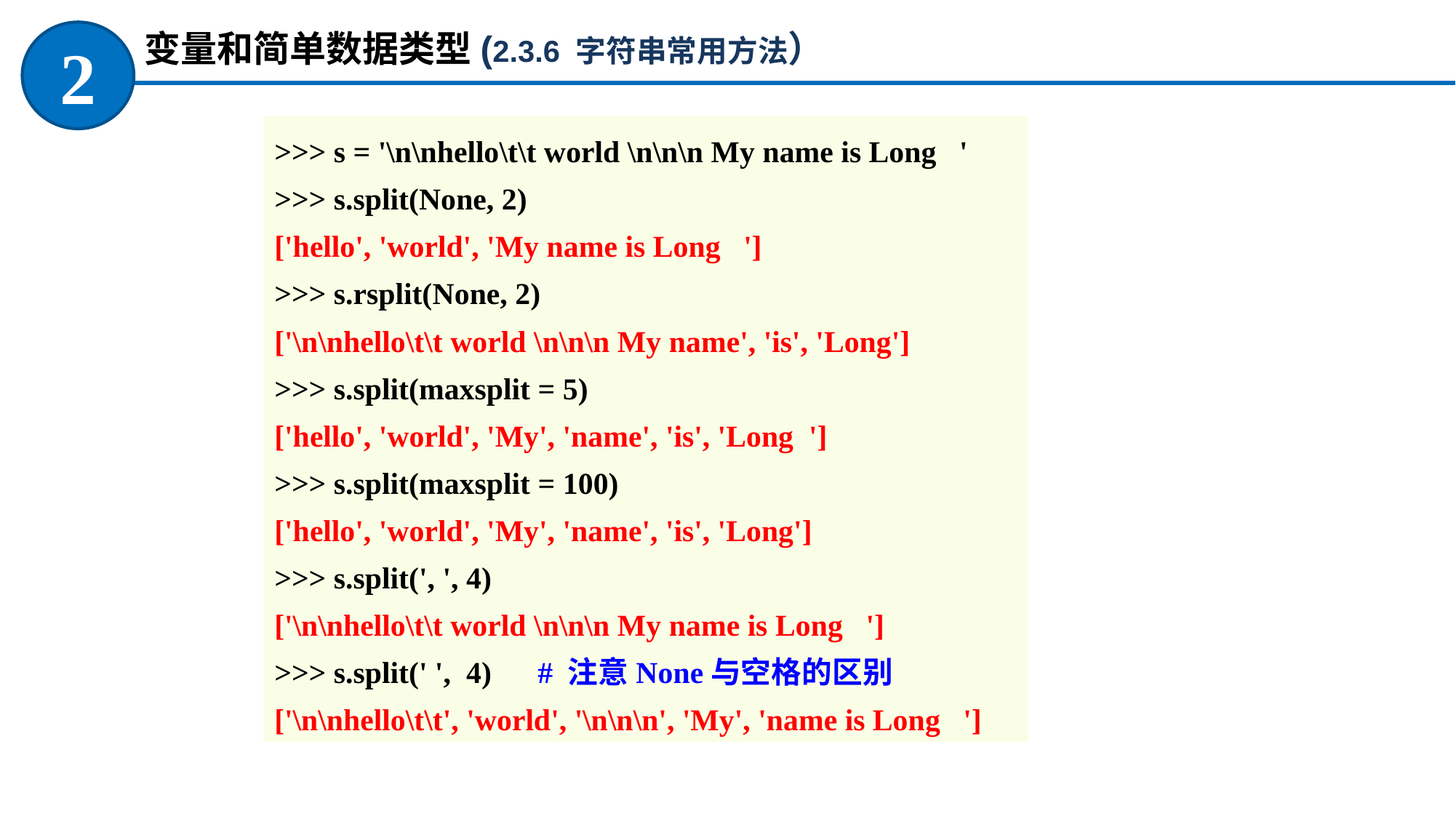

变量和简单数据类型(2.3.6 字符串常用方法）
2
>>> s = '\n\nhello\t\t world \n\n\n My name is Long   '
>>> s.split(None, 2)
['hello', 'world', 'My name is Long   ']
>>> s.rsplit(None, 2)
['\n\nhello\t\t world \n\n\n My name', 'is', 'Long']
>>> s.split(maxsplit = 5)
['hello', 'world', 'My', 'name', 'is', 'Long  ']
>>> s.split(maxsplit = 100)
['hello', 'world', 'My', 'name', 'is', 'Long']
>>> s.split(', ', 4)
['\n\nhello\t\t world \n\n\n My name is Long   ']
>>> s.split(' ',  4)      # 注意None与空格的区别
['\n\nhello\t\t', 'world', '\n\n\n', 'My', 'name is Long   ']